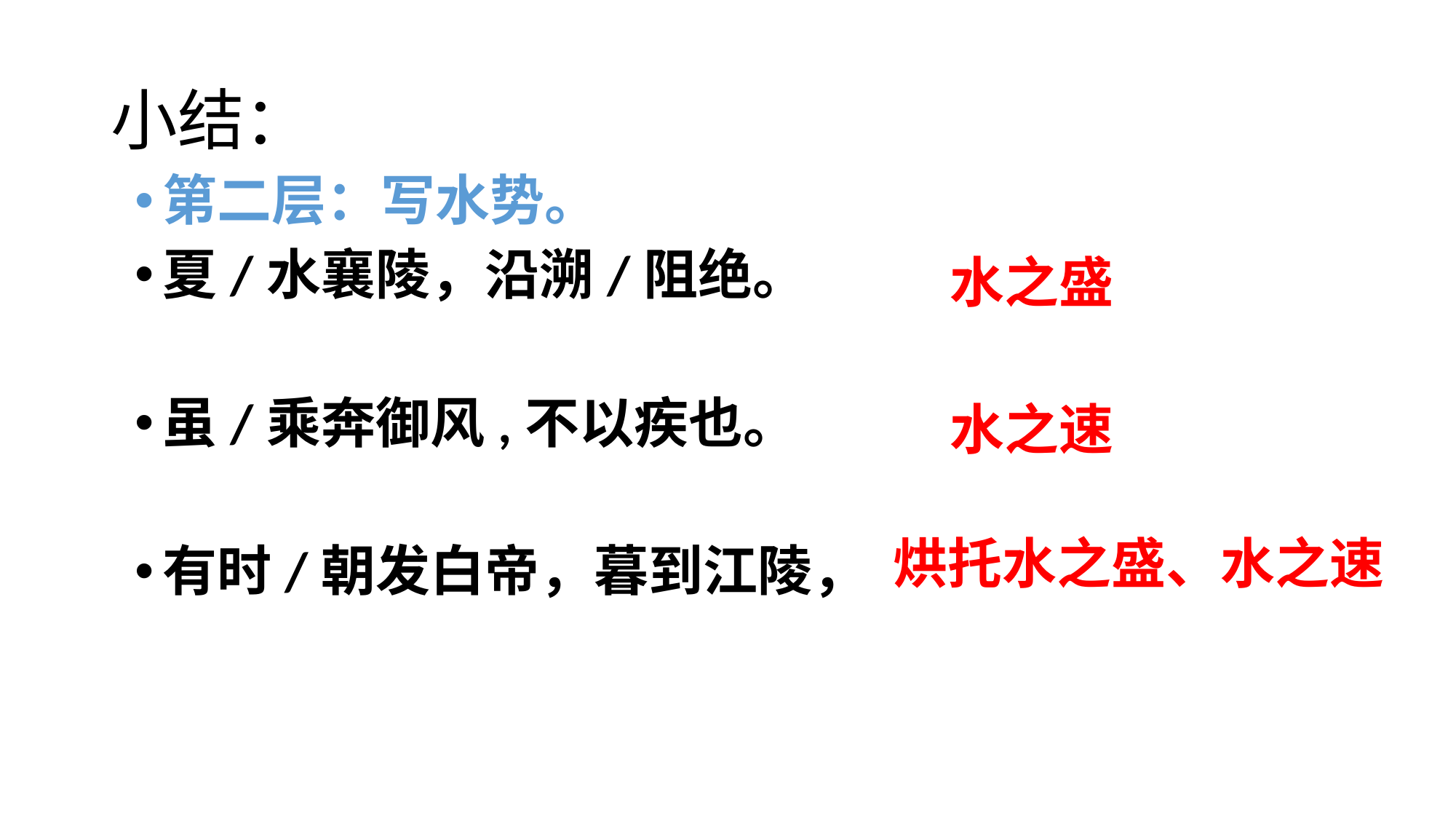

# 小结：
第二层：写水势。
夏/水襄陵，沿溯/阻绝。

虽/乘奔御风,不以疾也。

有时/朝发白帝，暮到江陵，
  水之盛
  水之速
  烘托水之盛、水之速